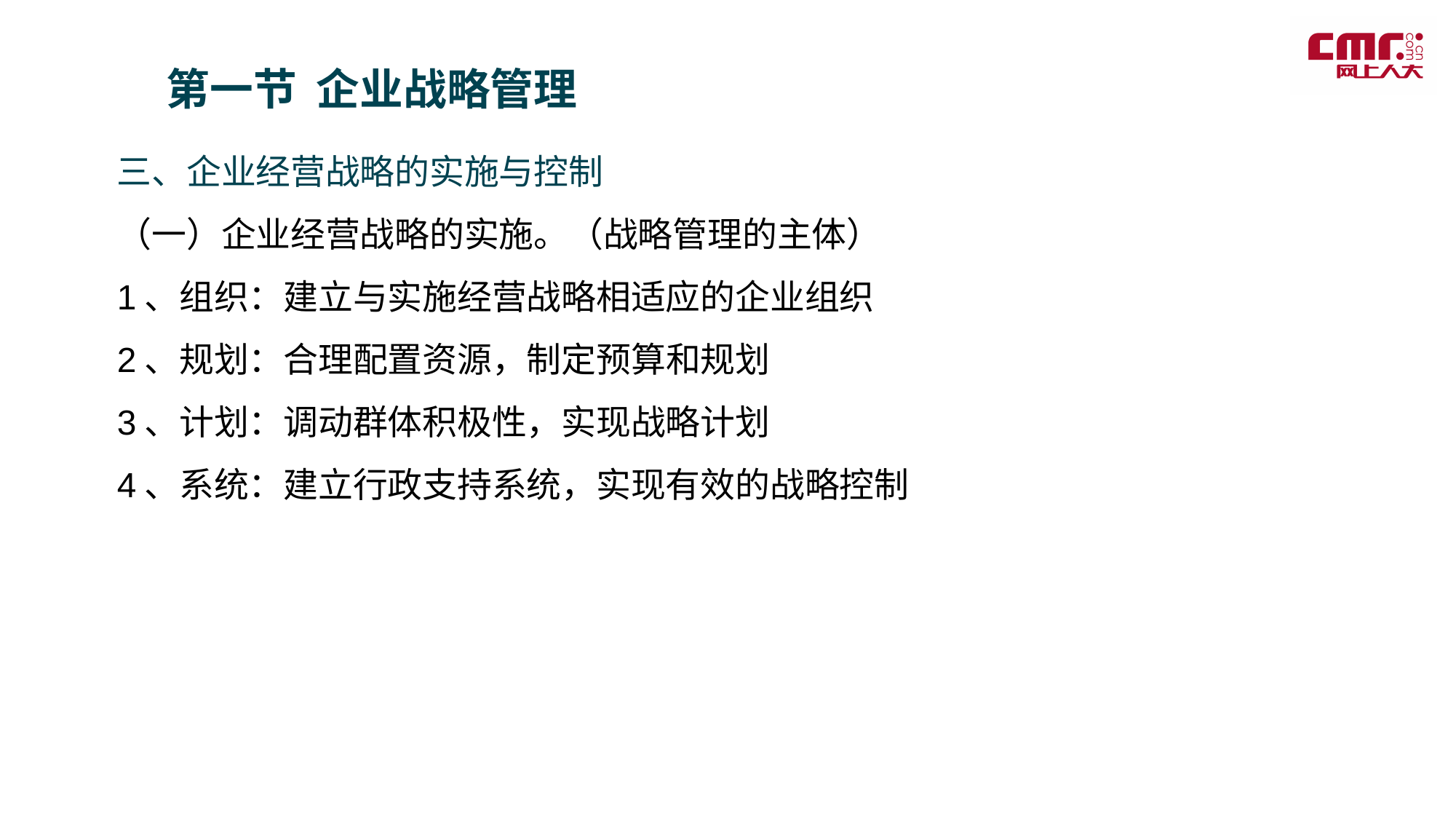

第一节  企业战略管理
三、企业经营战略的实施与控制
（一）企业经营战略的实施。（战略管理的主体）
1、组织：建立与实施经营战略相适应的企业组织
2、规划：合理配置资源，制定预算和规划
3、计划：调动群体积极性，实现战略计划
4、系统：建立行政支持系统，实现有效的战略控制